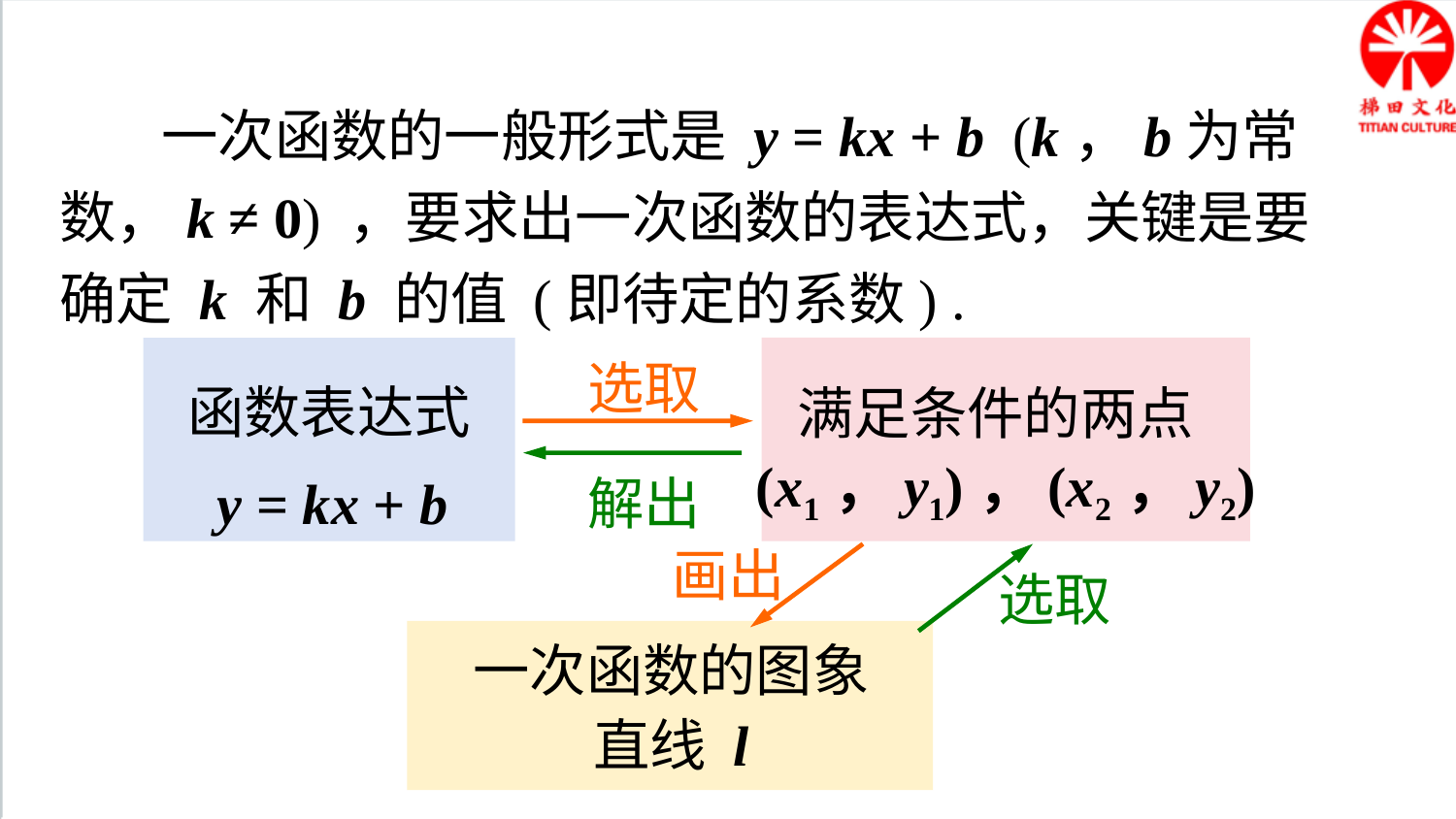

归纳总结
       一次函数的一般形式是 y = kx + b  (k，b为常数，k ≠ 0) ，要求出一次函数的表达式，关键是要确定 k 和 b 的值 (即待定的系数) .
选取
函数表达式

y = kx + b
满足条件的两点

(x1，y1)，(x2，y2)

解出

画出
选取

一次函数的图象
直线 l